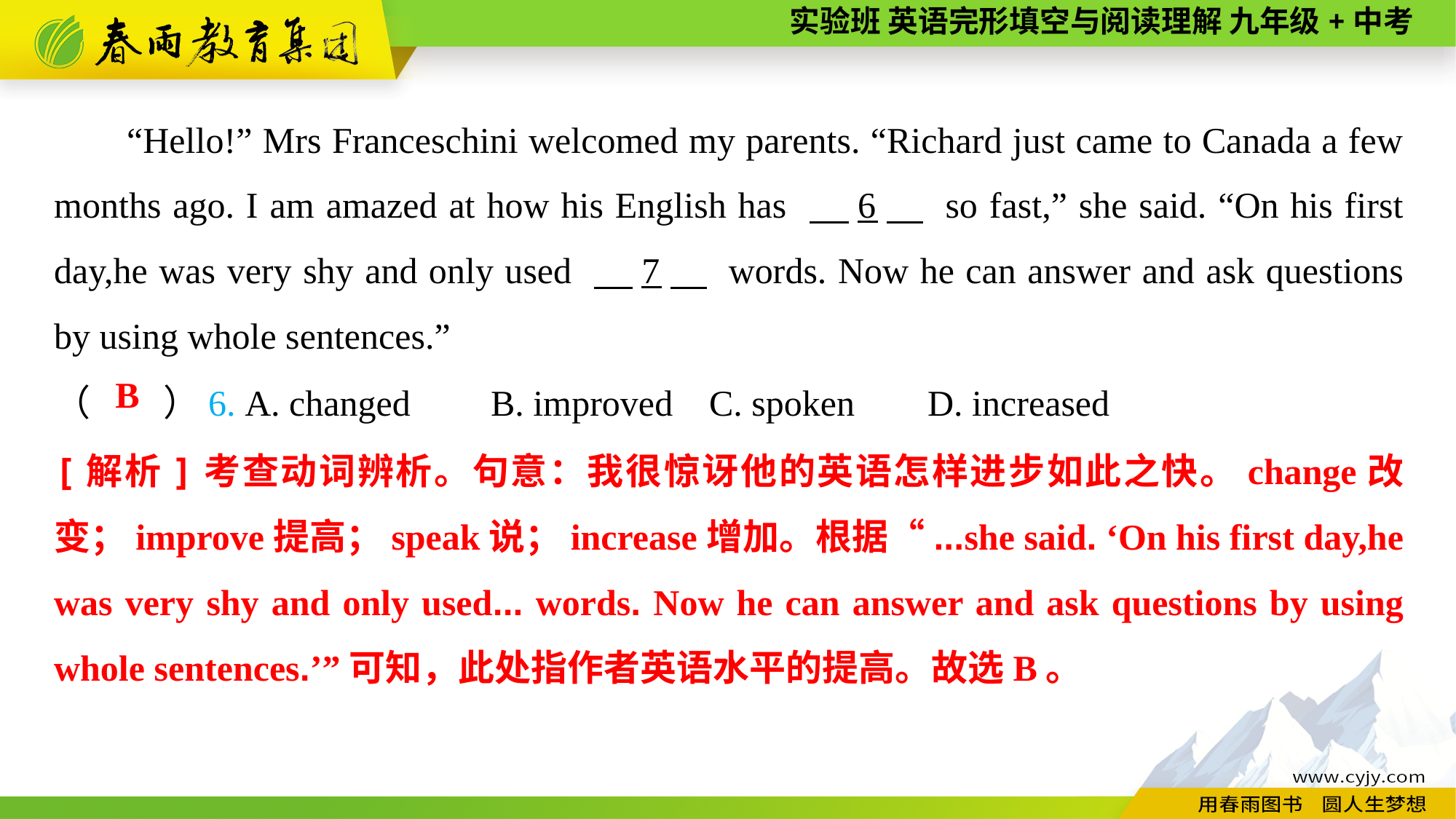

“Hello!” Mrs Franceschini welcomed my parents. “Richard just came to Canada a few months ago. I am amazed at how his English has 　6　 so fast,” she said. “On his first day,he was very shy and only used 　7　 words. Now he can answer and ask questions by using whole sentences.”
（　　）6. A. changed	B. improved	C. spoken	D. increased
B
[解析]考查动词辨析。句意：我很惊讶他的英语怎样进步如此之快。change改变；improve提高；speak说；increase增加。根据“...she said. ‘On his first day,he was very shy and only used... words. Now he can answer and ask questions by using whole sentences.’”可知，此处指作者英语水平的提高。故选B。